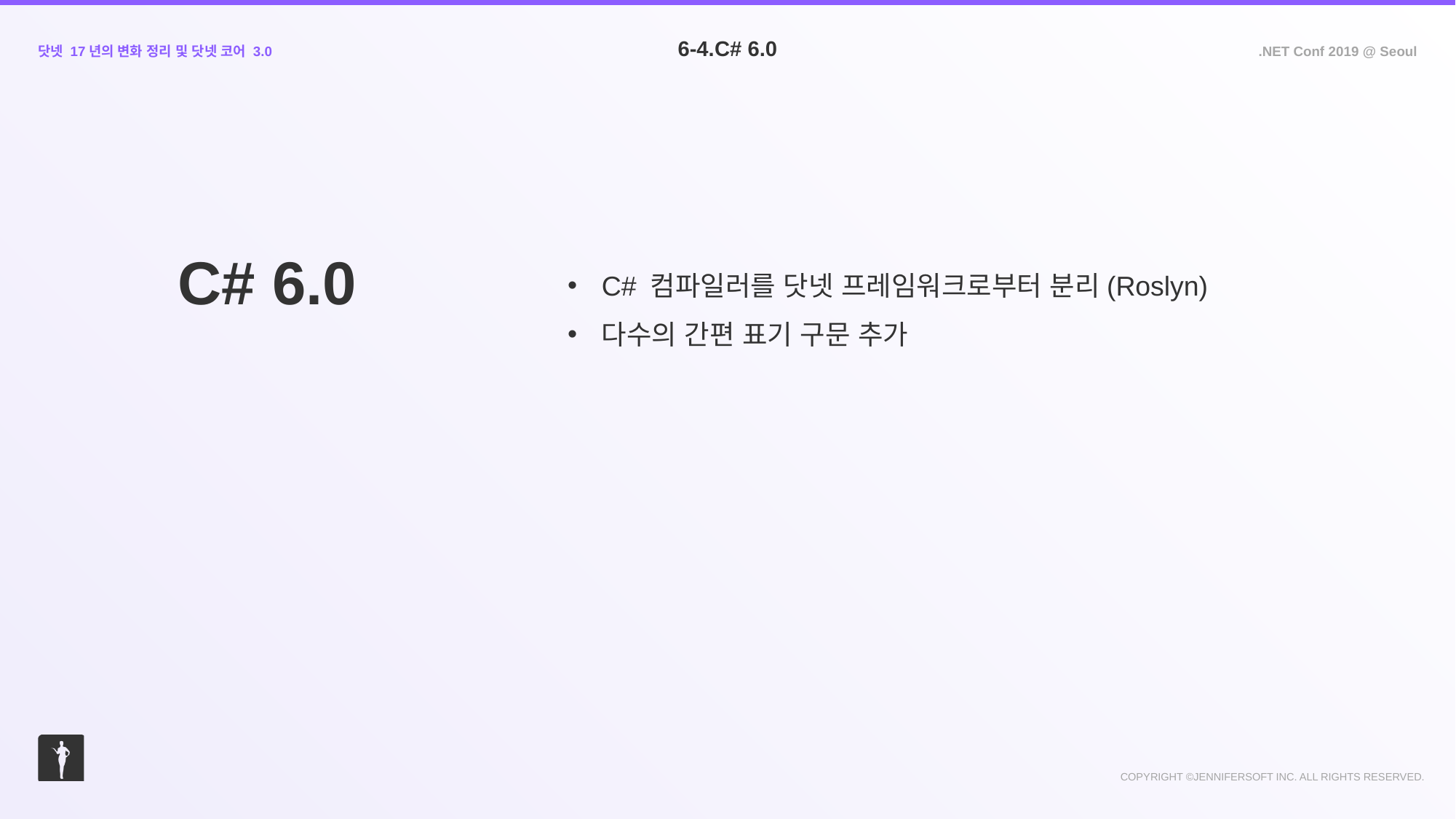

6-4.C# 6.0
C# 6.0
C# 컴파일러를 닷넷 프레임워크로부터 분리(Roslyn)
다수의 간편 표기 구문 추가